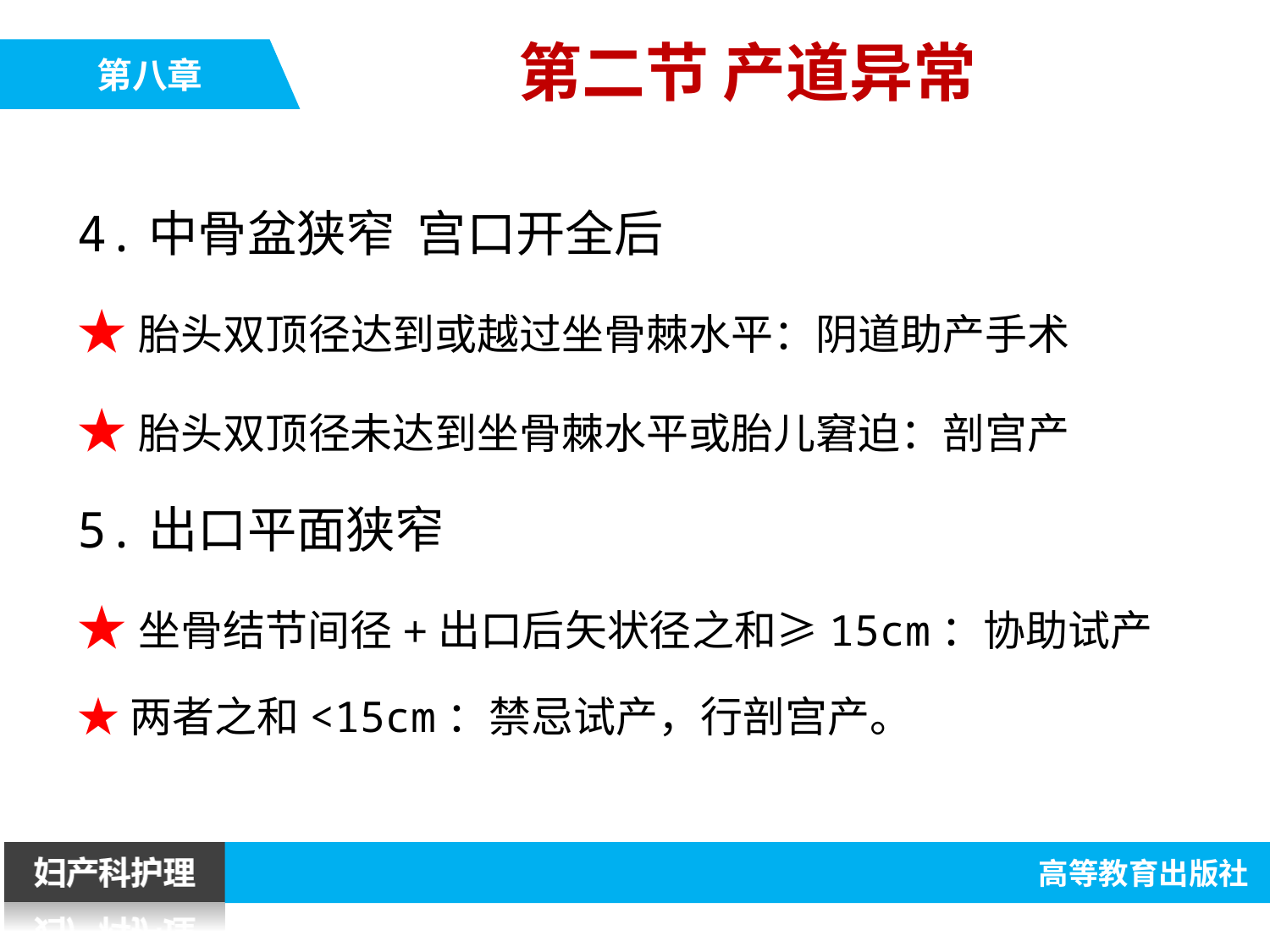

第二节 产道异常
4.中骨盆狭窄  宫口开全后
★胎头双顶径达到或越过坐骨棘水平：阴道助产手术
★胎头双顶径未达到坐骨棘水平或胎儿窘迫：剖宫产
5.出口平面狭窄
★坐骨结节间径+出口后矢状径之和≥15cm：协助试产
★两者之和<15cm：禁忌试产，行剖宫产。